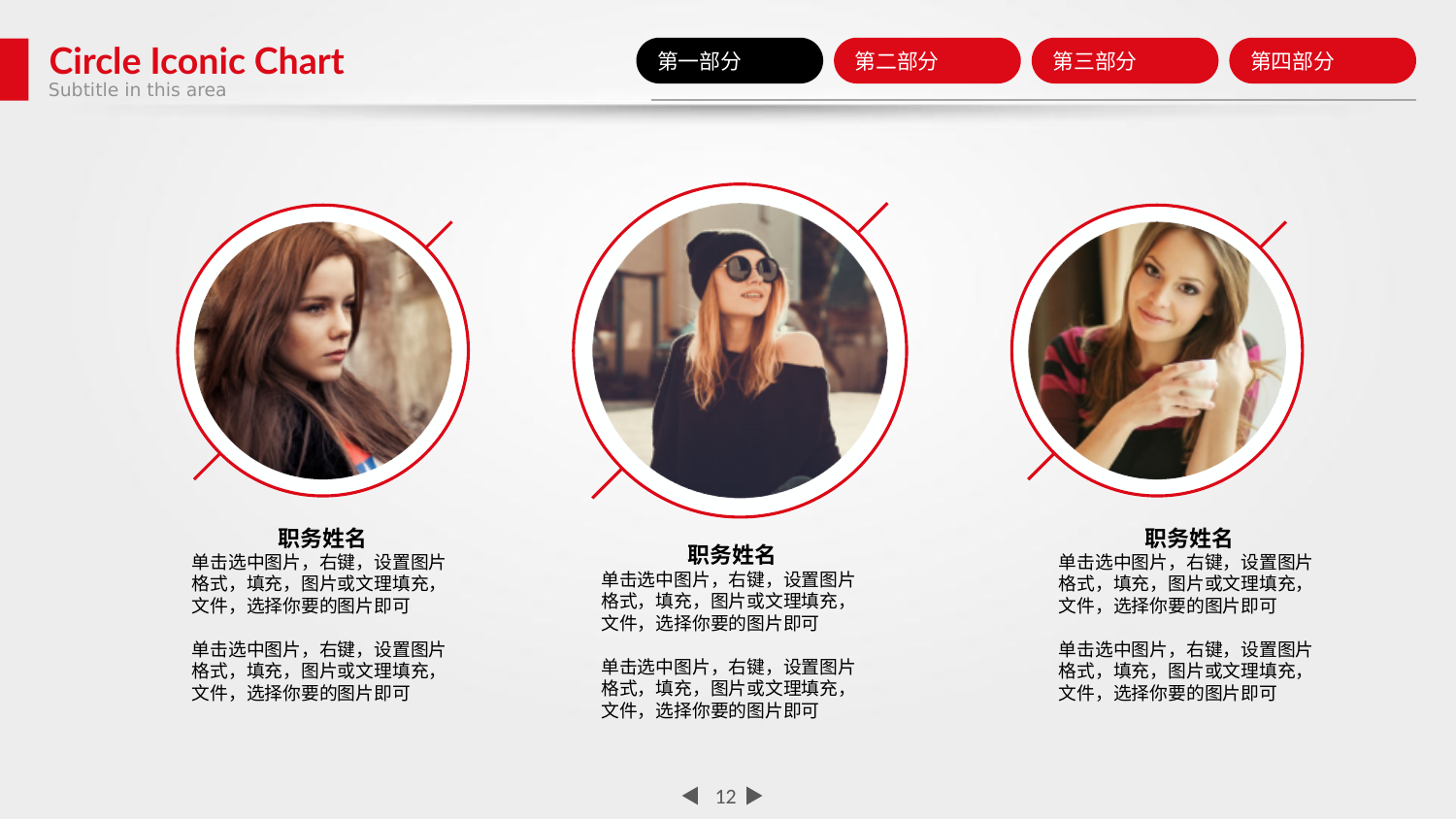

Circle Iconic Chart
第一部分
第二部分
第三部分
第四部分

Subtitle in this area

职务姓名
单击选中图片，右键，设置图片格式，填充，图片或文理填充，文件，选择你要的图片即可

单击选中图片，右键，设置图片格式，填充，图片或文理填充，文件，选择你要的图片即可
职务姓名
单击选中图片，右键，设置图片格式，填充，图片或文理填充，文件，选择你要的图片即可

单击选中图片，右键，设置图片格式，填充，图片或文理填充，文件，选择你要的图片即可
职务姓名
单击选中图片，右键，设置图片格式，填充，图片或文理填充，文件，选择你要的图片即可

单击选中图片，右键，设置图片格式，填充，图片或文理填充，文件，选择你要的图片即可
12